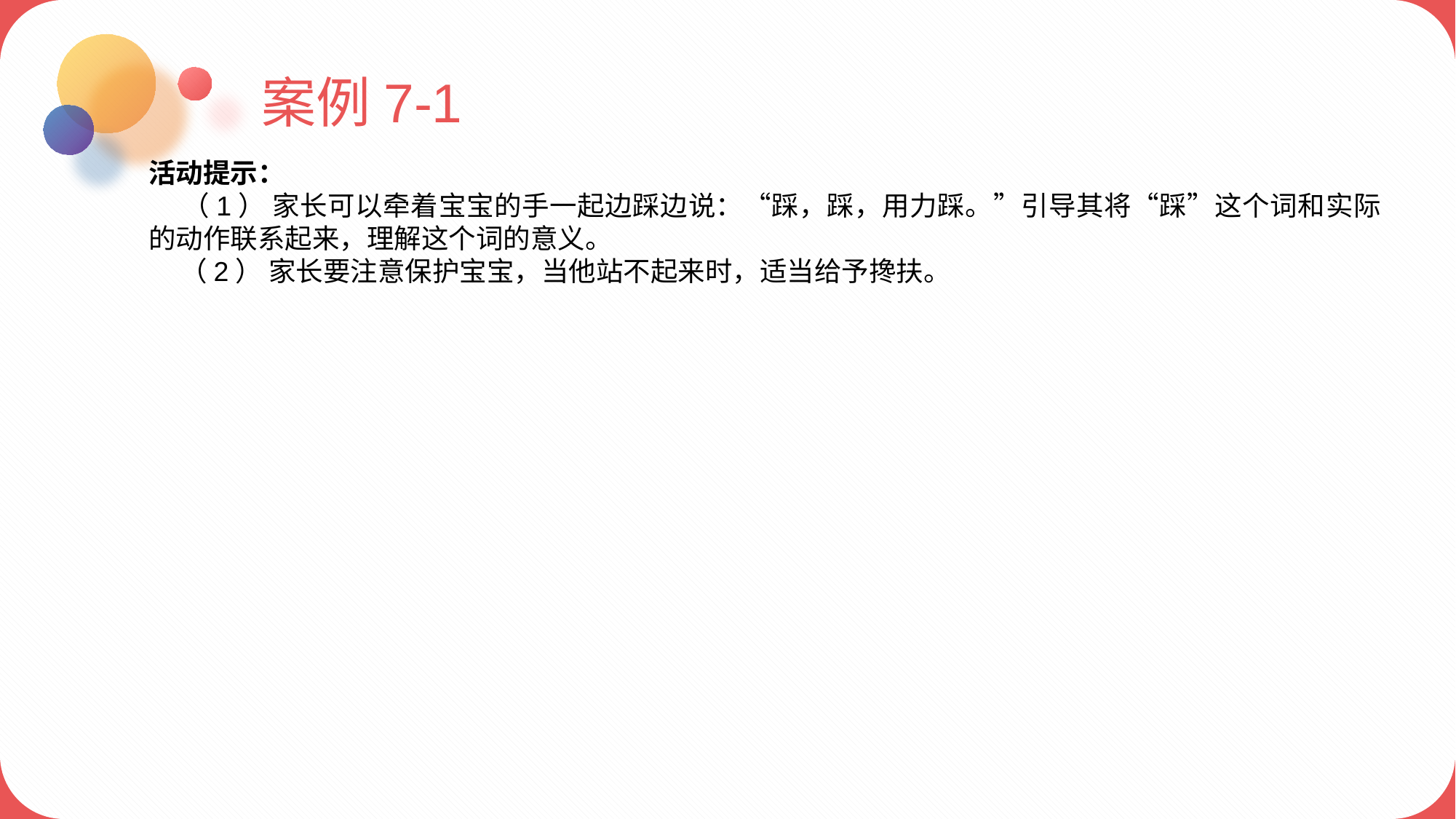

案例7-1
活动提示：
    （1） 家长可以牵着宝宝的手一起边踩边说：“踩，踩，用力踩。”引导其将“踩”这个词和实际的动作联系起来，理解这个词的意义。
    （2） 家长要注意保护宝宝，当他站不起来时，适当给予搀扶。